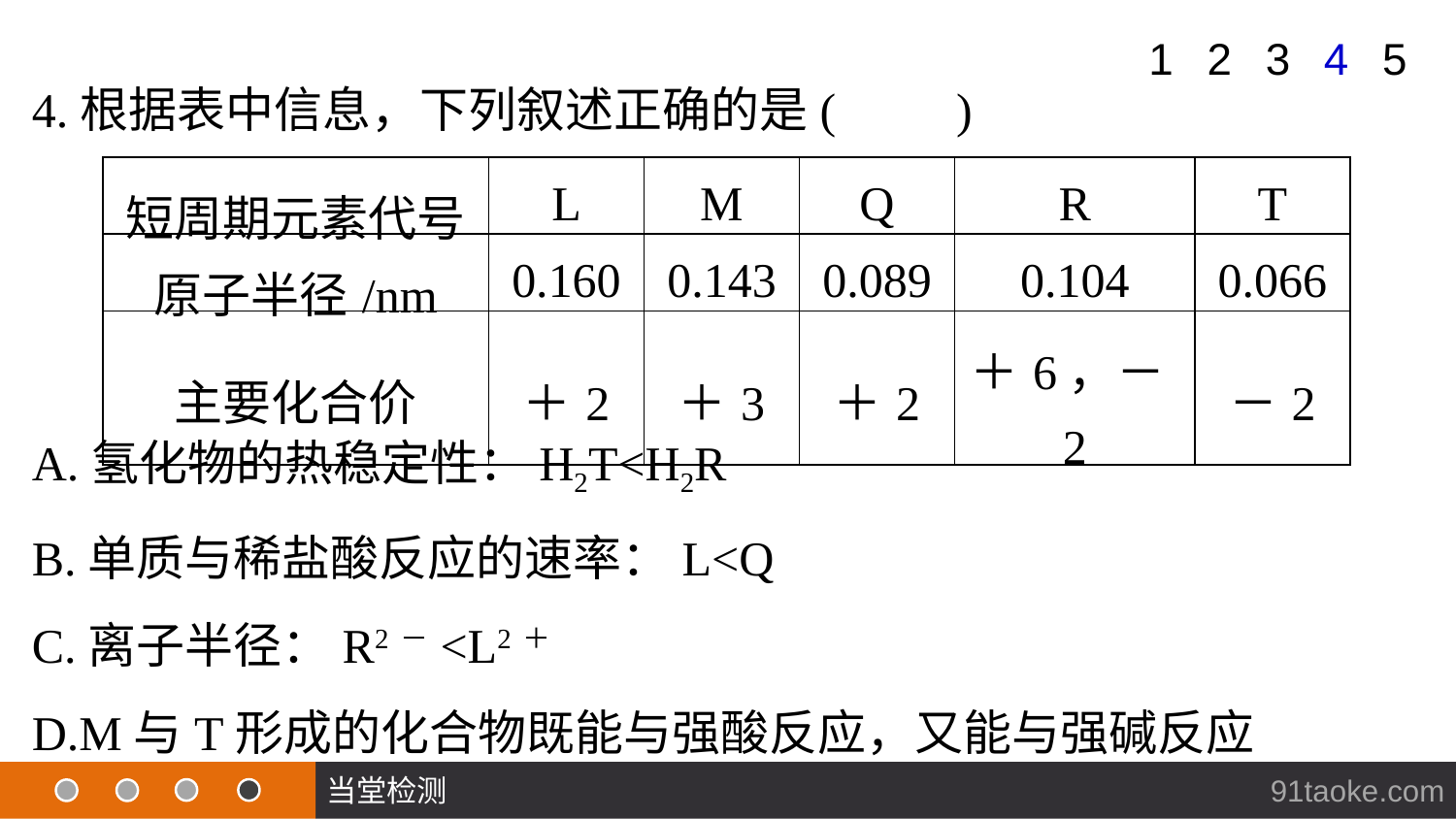

1
2
3
4
5
4.根据表中信息，下列叙述正确的是(　　)
| 短周期元素代号 | L | M | Q | R | T |
| --- | --- | --- | --- | --- | --- |
| 原子半径/nm | 0.160 | 0.143 | 0.089 | 0.104 | 0.066 |
| 主要化合价 | ＋2 | ＋3 | ＋2 | ＋6，－2 | －2 |
A.氢化物的热稳定性：H2T<H2R
B.单质与稀盐酸反应的速率：L<Q
C.离子半径：R2－<L2＋
D.M与T形成的化合物既能与强酸反应，又能与强碱反应